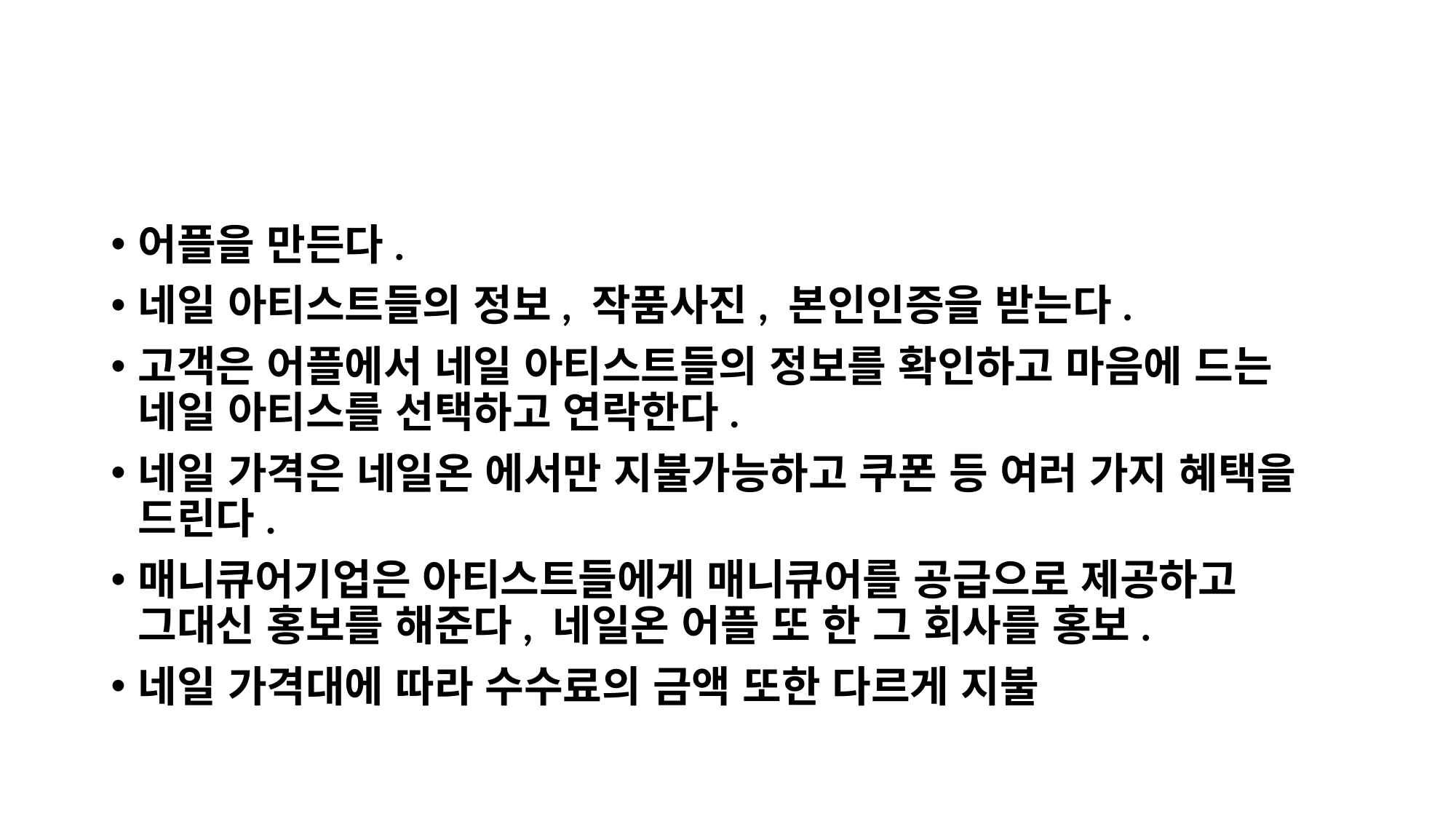

#
어플을 만든다.
네일 아티스트들의 정보, 작품사진, 본인인증을 받는다.
고객은 어플에서 네일 아티스트들의 정보를 확인하고 마음에 드는 네일 아티스를 선택하고 연락한다.
네일 가격은 네일온 에서만 지불가능하고 쿠폰 등 여러 가지 혜택을 드린다.
매니큐어기업은 아티스트들에게 매니큐어를 공급으로 제공하고 그대신 홍보를 해준다, 네일온 어플 또 한 그 회사를 홍보.
네일 가격대에 따라 수수료의 금액 또한 다르게 지불